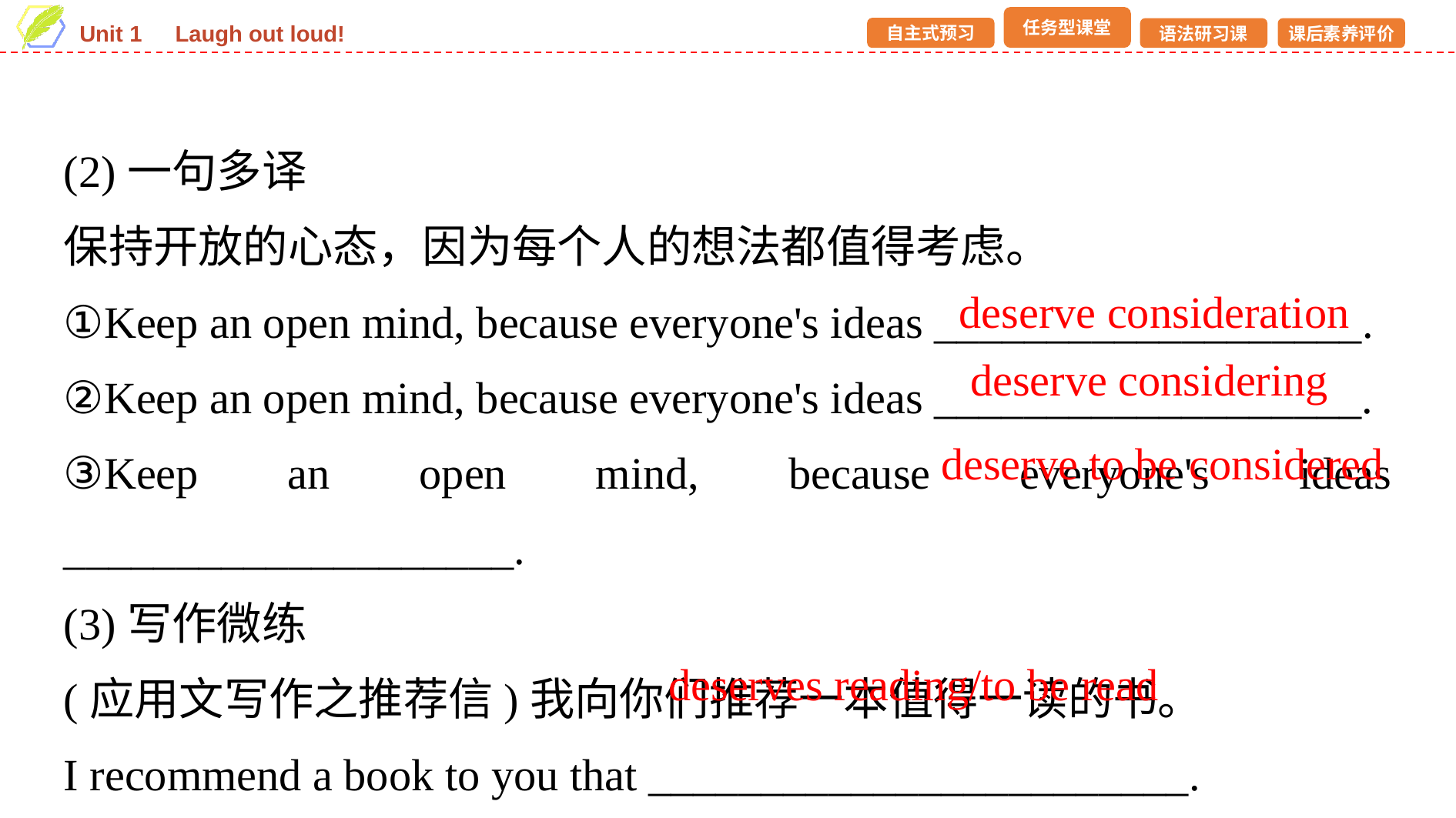

(2)一句多译
保持开放的心态，因为每个人的想法都值得考虑。
①Keep an open mind, because everyone's ideas ___________________.
②Keep an open mind, because everyone's ideas ___________________.
③Keep an open mind, because everyone's ideas ____________________.
(3)写作微练
(应用文写作之推荐信)我向你们推荐一本值得一读的书。
I recommend a book to you that ________________________.
deserve consideration
deserve considering
deserve to be considered
deserves reading/to be read